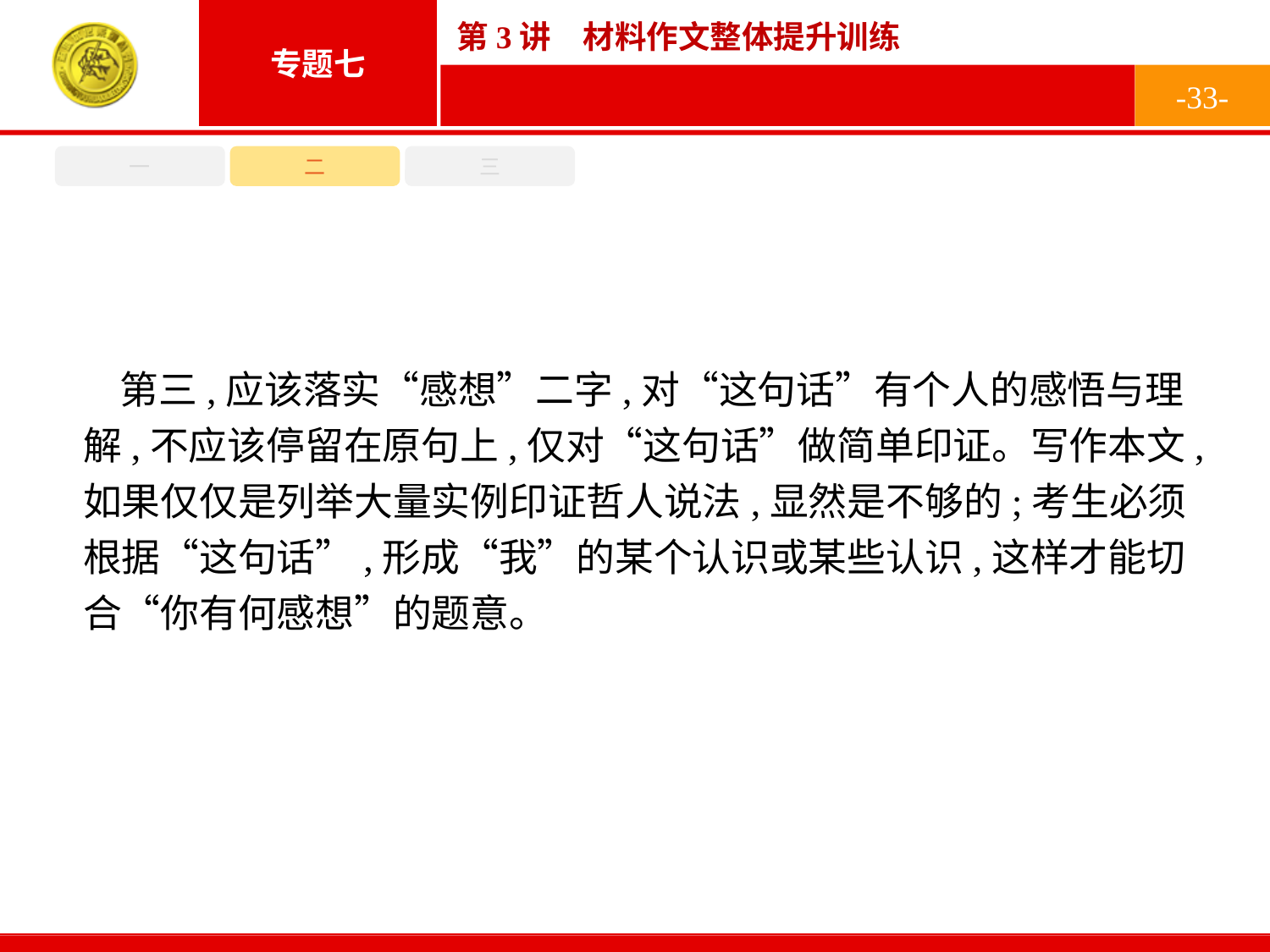

-33-
一
二
三
第三,应该落实“感想”二字,对“这句话”有个人的感悟与理解,不应该停留在原句上,仅对“这句话”做简单印证。写作本文,如果仅仅是列举大量实例印证哲人说法,显然是不够的;考生必须根据“这句话”,形成“我”的某个认识或某些认识,这样才能切合“你有何感想”的题意。